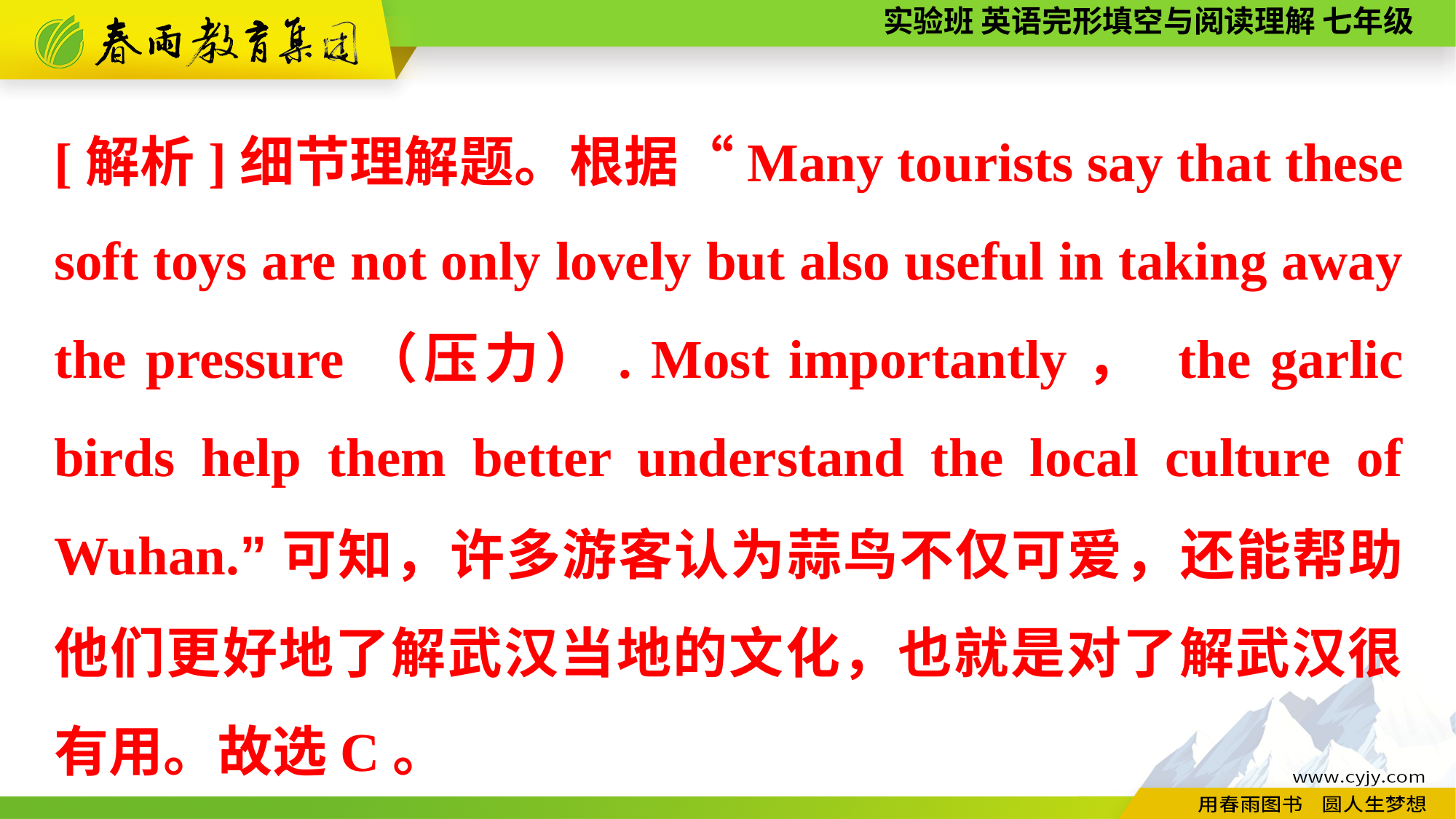

[解析]细节理解题。根据“Many tourists say that these soft toys are not only lovely but also useful in taking away the pressure（压力）. Most importantly， the garlic birds help them better understand the local culture of Wuhan.”可知，许多游客认为蒜鸟不仅可爱，还能帮助他们更好地了解武汉当地的文化，也就是对了解武汉很有用。故选C。